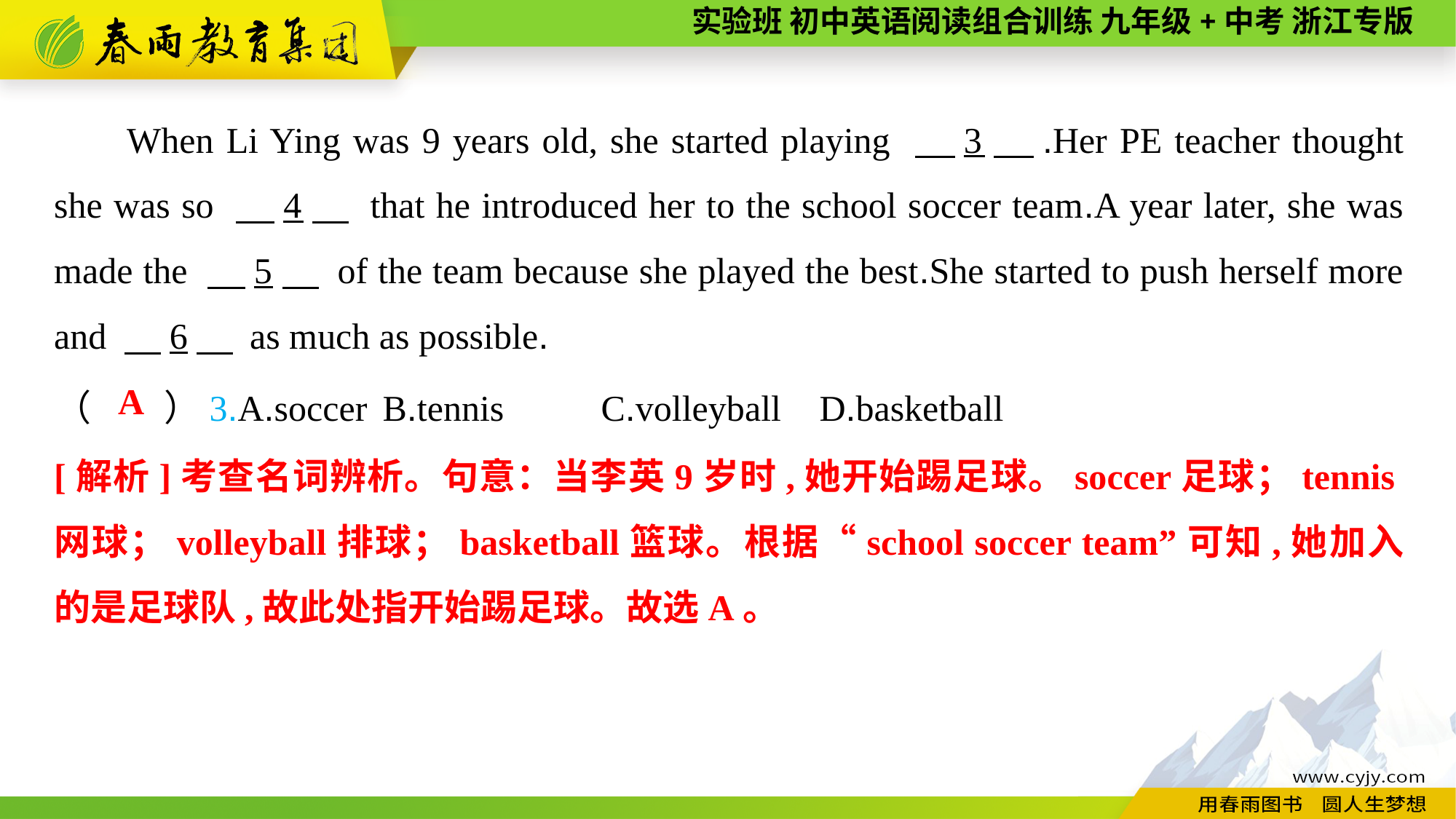

When Li Ying was 9 years old, she started playing 　3　.Her PE teacher thought she was so 　4　 that he introduced her to the school soccer team.A year later, she was made the 　5　 of the team because she played the best.She started to push herself more and 　6　 as much as possible.
（　　）3.A.soccer	B.tennis	C.volleyball	D.basketball
A
[解析]考查名词辨析。句意：当李英9岁时,她开始踢足球。soccer足球；tennis网球；volleyball排球；basketball篮球。根据“school soccer team”可知,她加入的是足球队,故此处指开始踢足球。故选A。